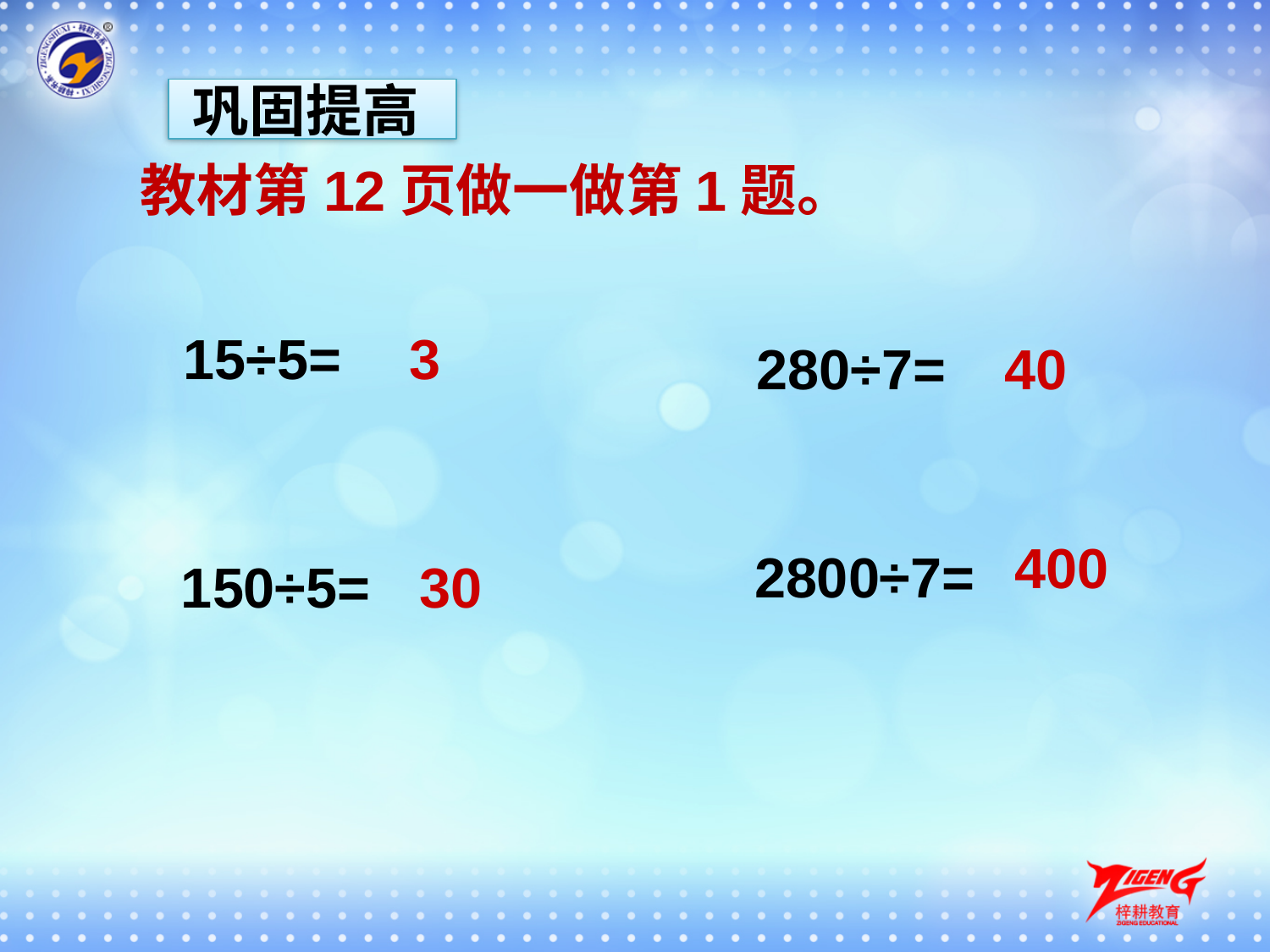

巩固提高
 教材第12页做一做第1题。

15÷5=
3
280÷7=
40
400
2800÷7=
150÷5=
30